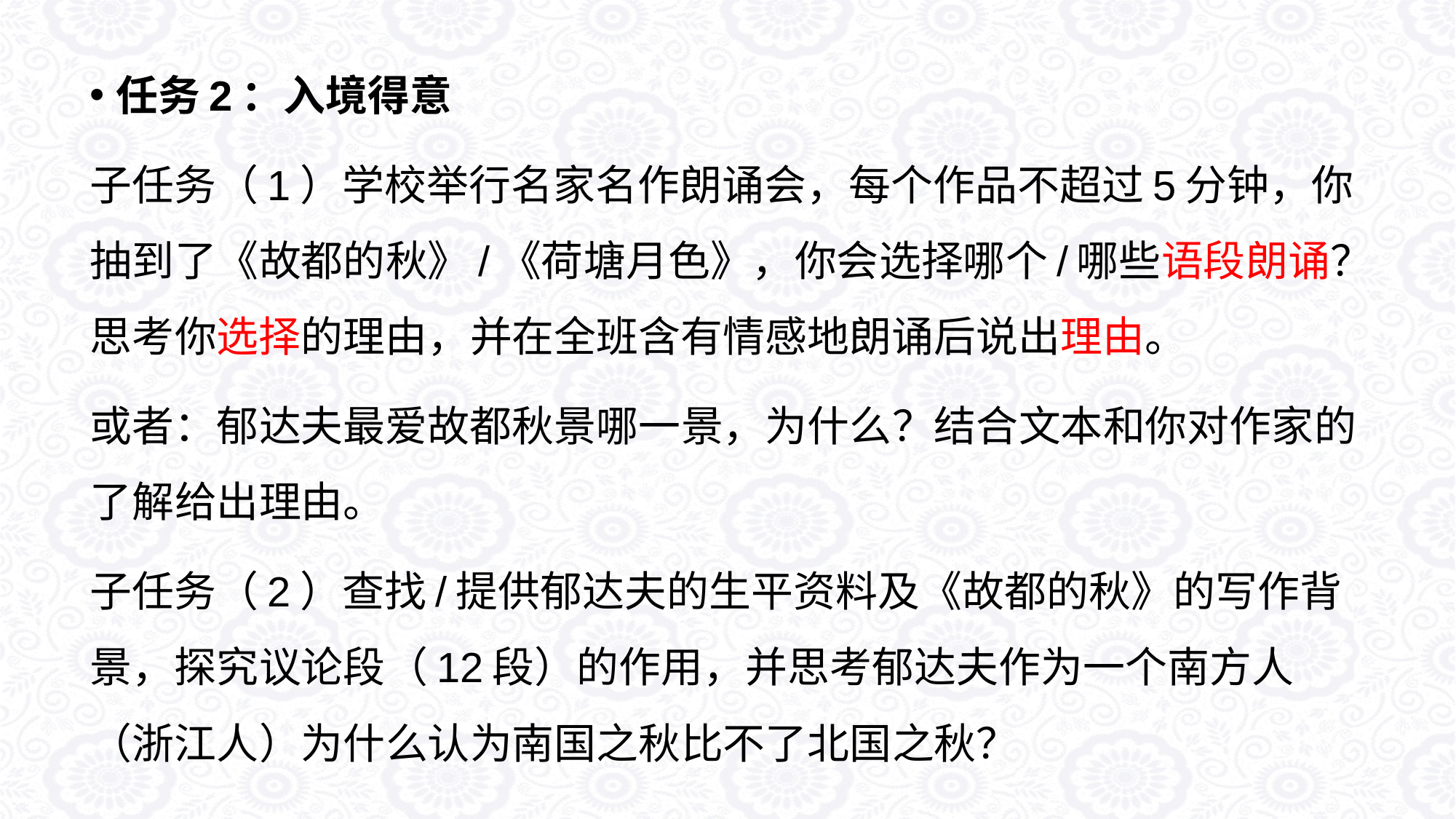

任务2：入境得意
子任务（1）学校举行名家名作朗诵会，每个作品不超过5分钟，你抽到了《故都的秋》/《荷塘月色》，你会选择哪个/哪些语段朗诵？思考你选择的理由，并在全班含有情感地朗诵后说出理由。
或者：郁达夫最爱故都秋景哪一景，为什么？结合文本和你对作家的了解给出理由。
子任务（2）查找/提供郁达夫的生平资料及《故都的秋》的写作背景，探究议论段（12段）的作用，并思考郁达夫作为一个南方人（浙江人）为什么认为南国之秋比不了北国之秋？